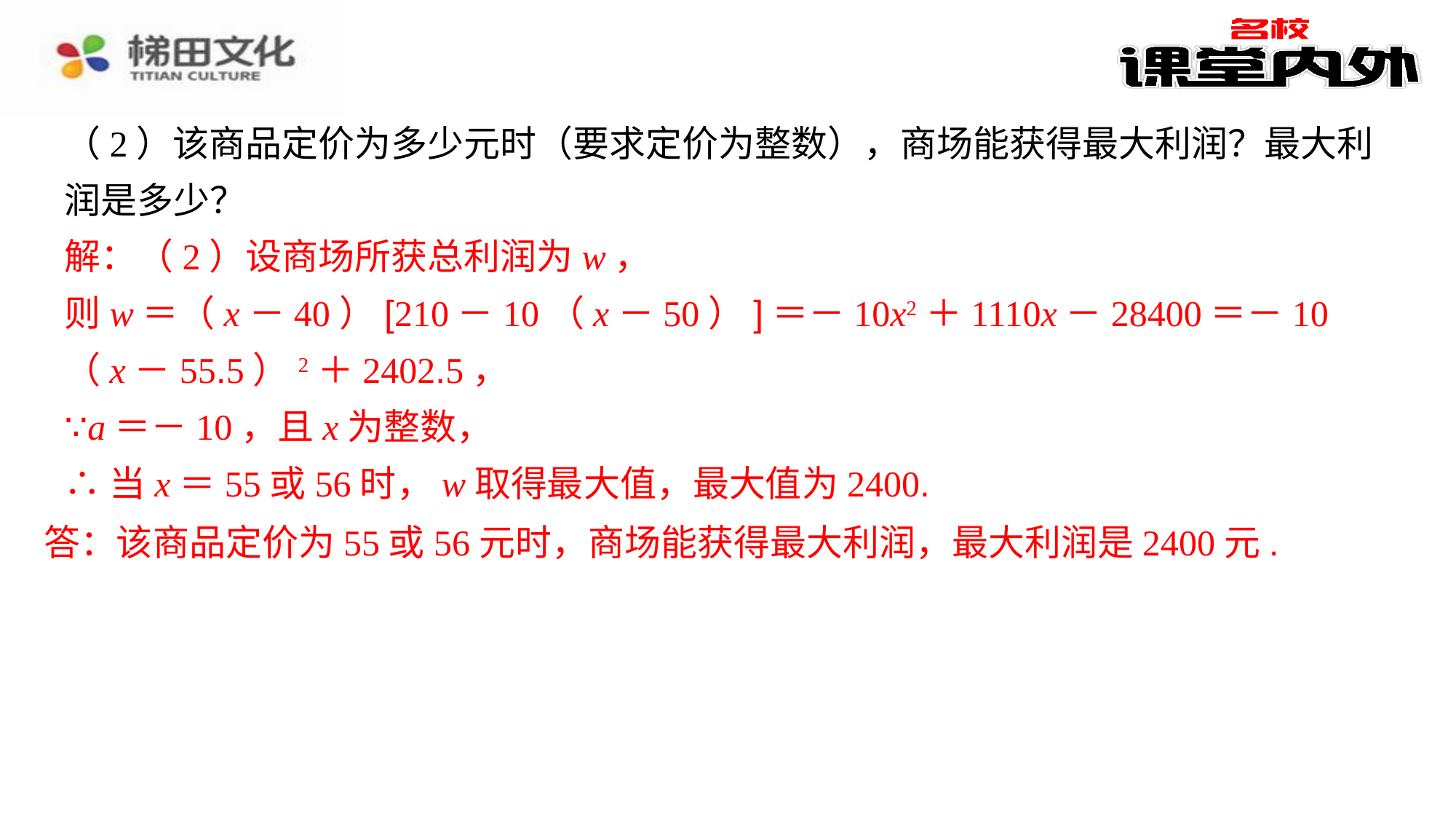

（2）该商品定价为多少元时（要求定价为整数），商场能获得最大利润？最大利润是多少？
解：（2）设商场所获总利润为w，
则w＝（x－40）[210－10（x－50）]＝－10x2＋1110x－28400＝－10（x－55.5）2＋2402.5，
∵a＝－10，且x为整数，
∴当x＝55或56时，w取得最大值，最大值为2400.
答：该商品定价为55或56元时，商场能获得最大利润，最大利润是2400元.